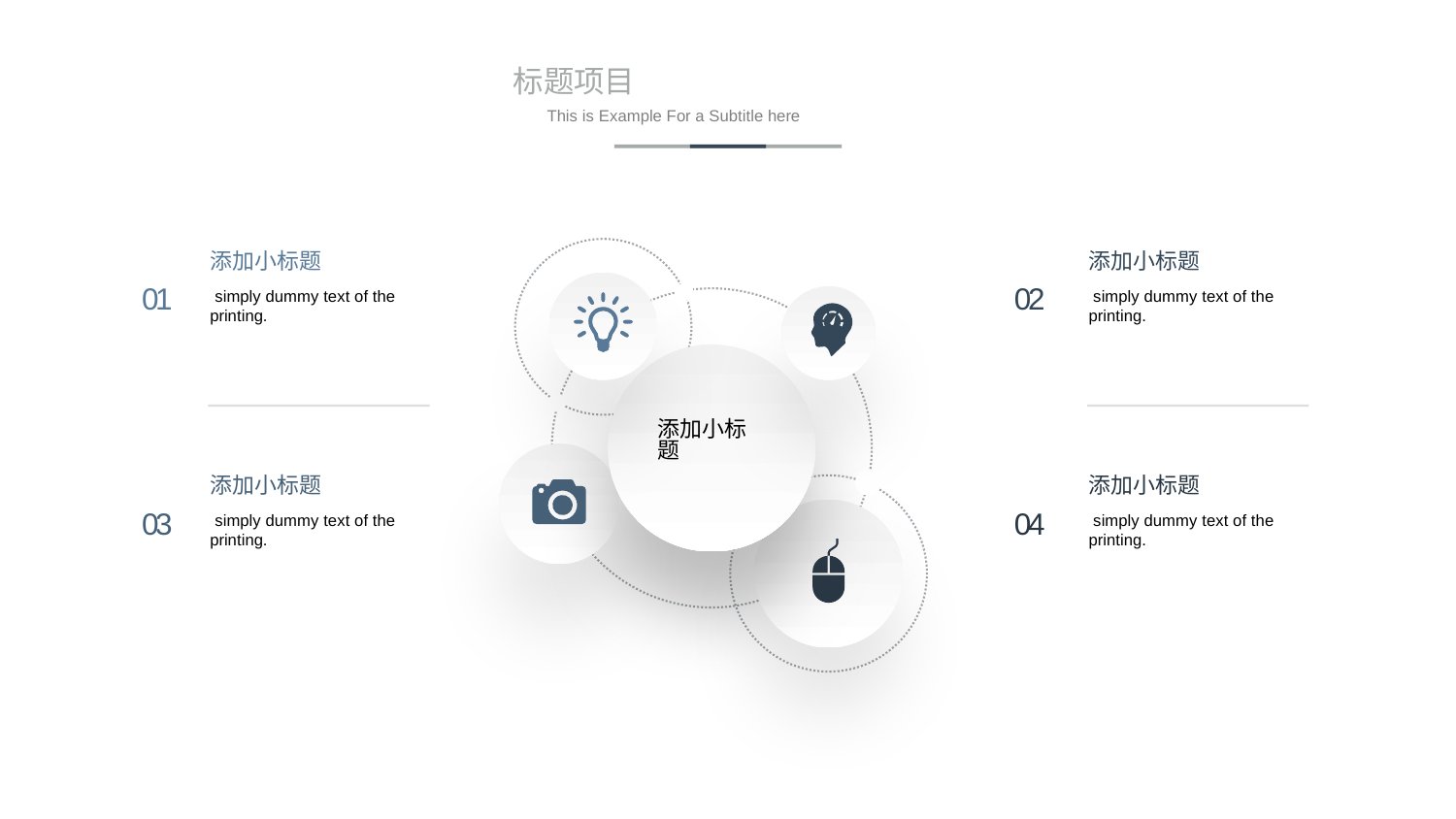

31
标题项目
This is Example For a Subtitle here

添加小标题
 simply dummy text of the printing.
01
添加小标题
02
 simply dummy text of the printing.

添加小标题

添加小标题
03
 simply dummy text of the printing.
添加小标题
04
 simply dummy text of the printing.